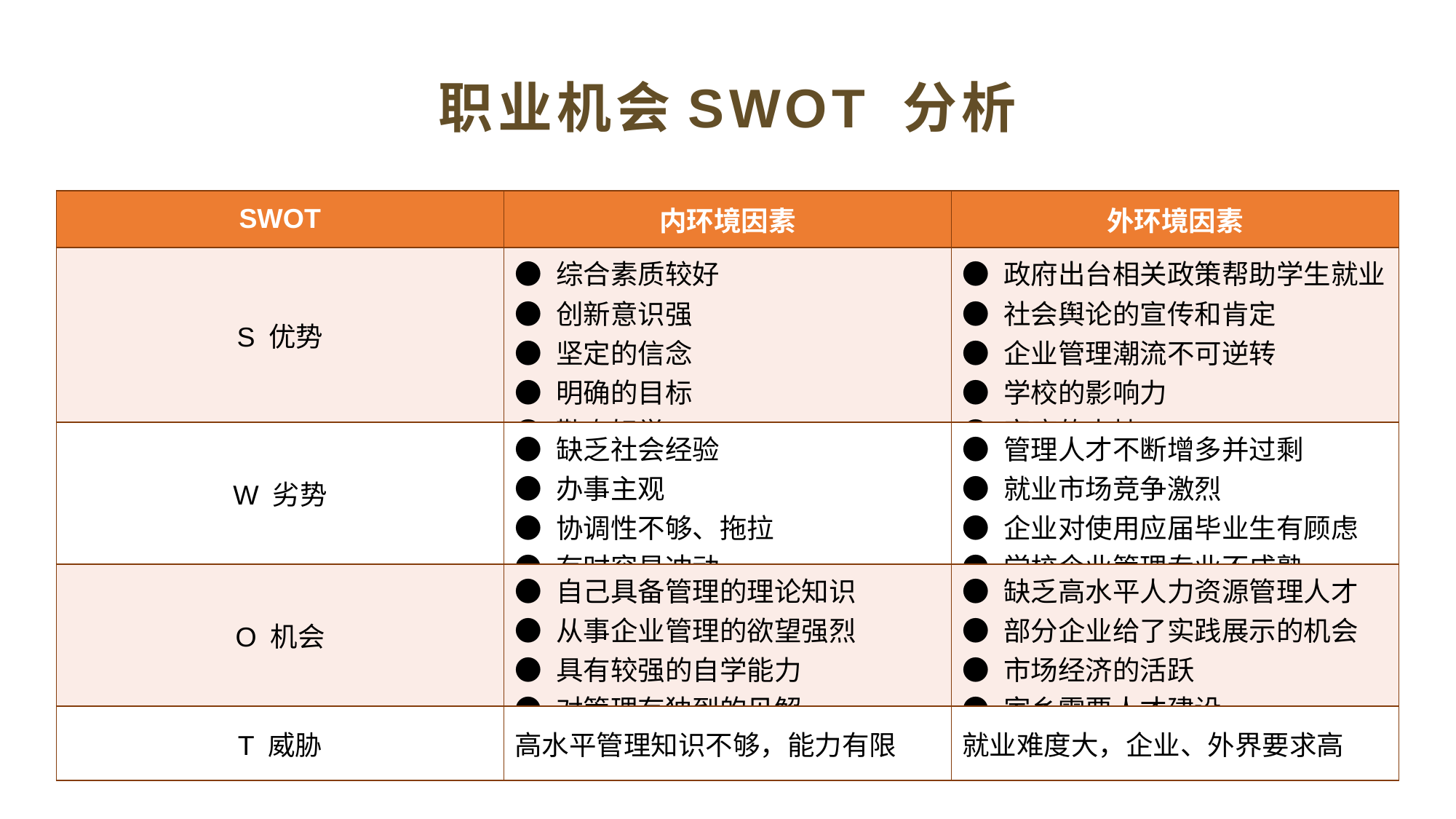

职业机会SWOT 分析
| SWOT | 内环境因素 | 外环境因素 |
| --- | --- | --- |
| S 优势 | ● 综合素质较好 ● 创新意识强 ● 坚定的信念 ● 明确的目标 ● 勤奋好学 | ● 政府出台相关政策帮助学生就业 ● 社会舆论的宣传和肯定 ● 企业管理潮流不可逆转 ● 学校的影响力 ● 家庭的支持 |
| W 劣势 | ● 缺乏社会经验 ● 办事主观 ● 协调性不够、拖拉 ● 有时容易冲动 | ● 管理人才不断增多并过剩 ● 就业市场竞争激烈 ● 企业对使用应届毕业生有顾虑 ● 学校企业管理专业不成熟 |
| O 机会 | ● 自己具备管理的理论知识 ● 从事企业管理的欲望强烈 ● 具有较强的自学能力 ● 对管理有独到的见解 | ● 缺乏高水平人力资源管理人才 ● 部分企业给了实践展示的机会 ● 市场经济的活跃 ● 家乡需要人才建设 |
| T 威胁 | 高水平管理知识不够，能力有限 | 就业难度大，企业、外界要求高 |